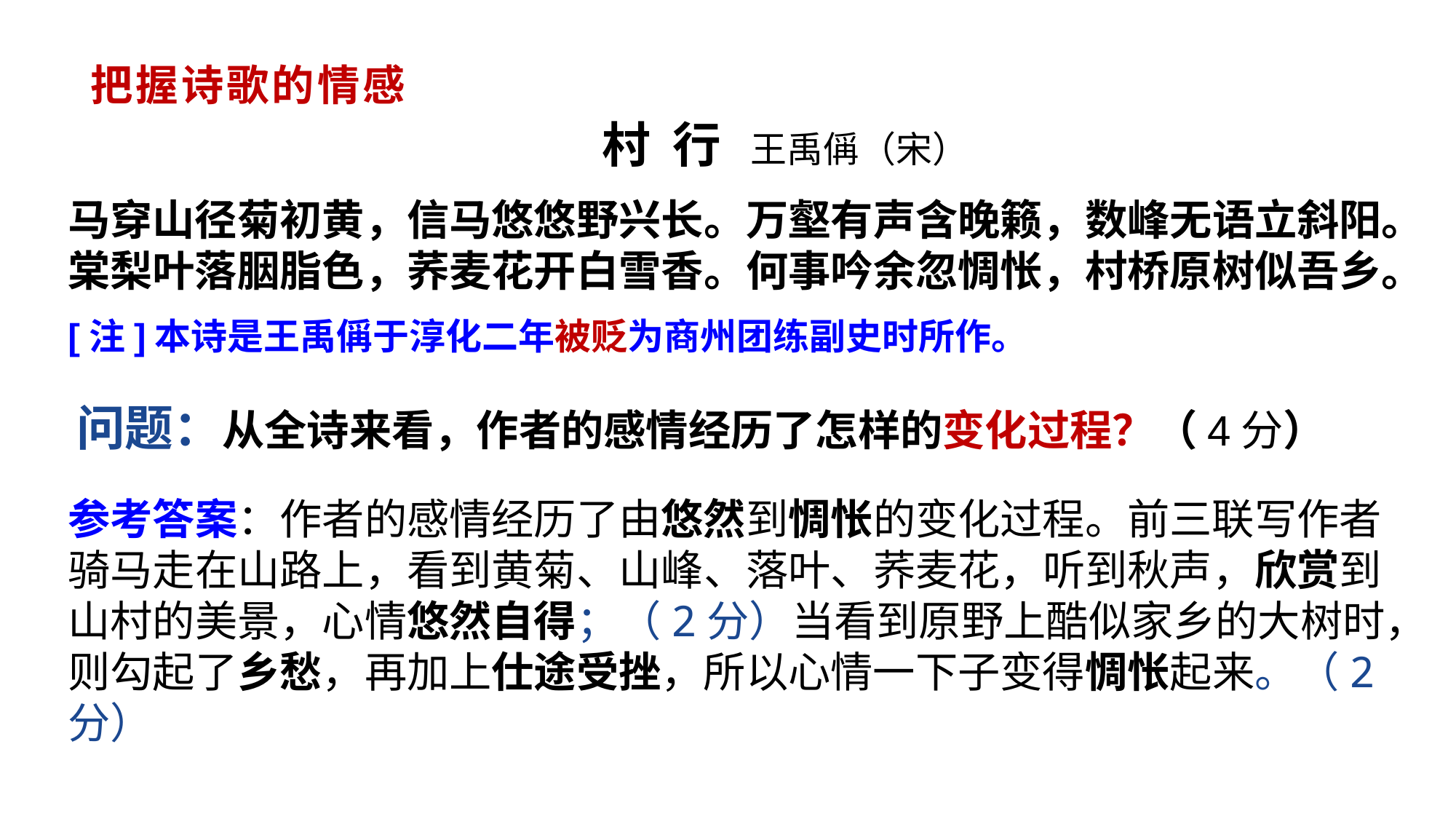

把握诗歌的情感
          村  行   王禹偁（宋）
马穿山径菊初黄，信马悠悠野兴长。万壑有声含晚籁，数峰无语立斜阳。棠梨叶落胭脂色，荞麦花开白雪香。何事吟余忽惆怅，村桥原树似吾乡。
[注]本诗是王禹偁于淳化二年被贬为商州团练副史时所作。

问题：从全诗来看，作者的感情经历了怎样的变化过程？（4分）
参考答案：作者的感情经历了由悠然到惆怅的变化过程。前三联写作者骑马走在山路上，看到黄菊、山峰、落叶、荞麦花，听到秋声，欣赏到山村的美景，心情悠然自得；（2分）当看到原野上酷似家乡的大树时，则勾起了乡愁，再加上仕途受挫，所以心情一下子变得惆怅起来。（2分）